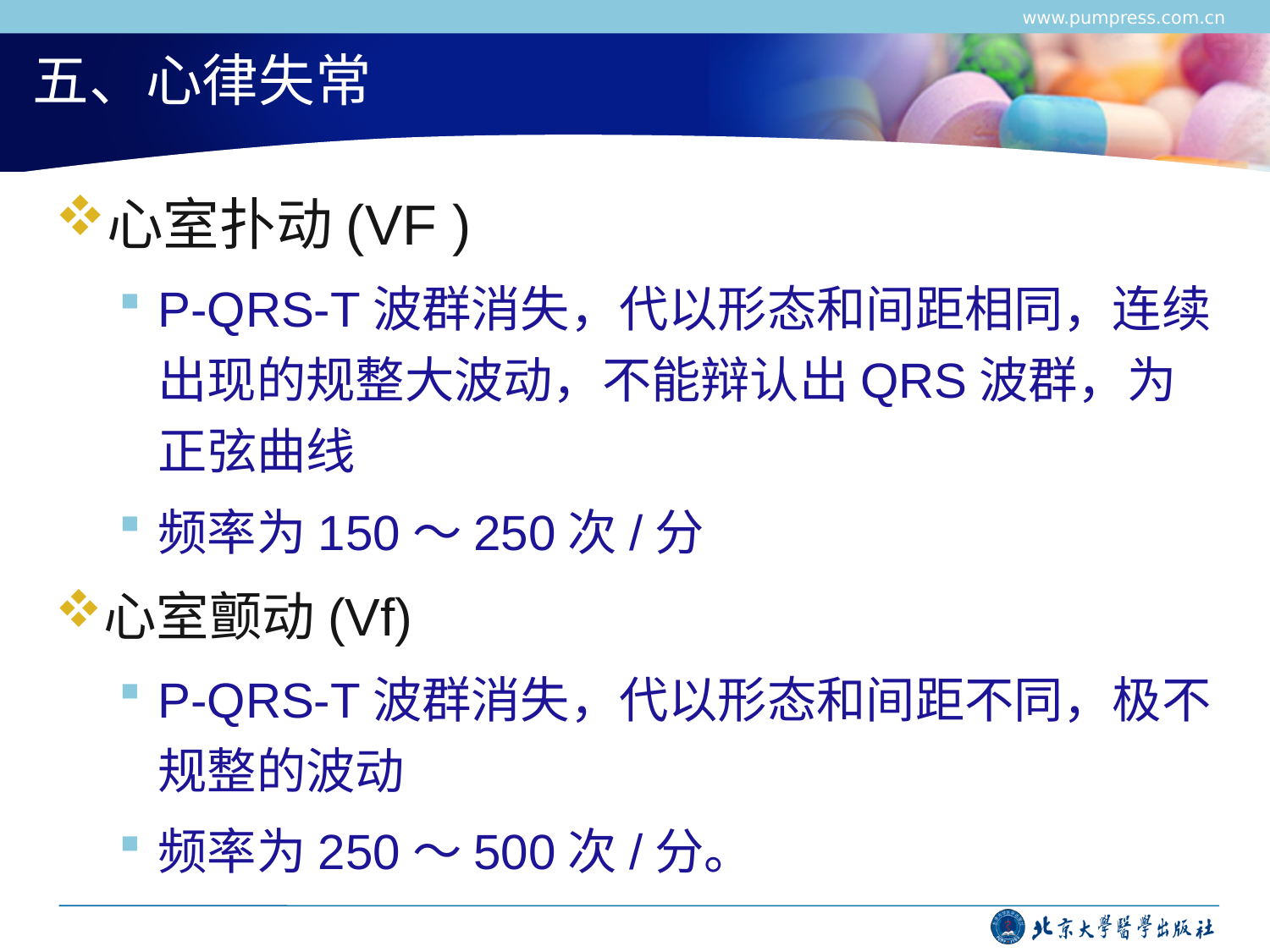

www.pumpress.com.cn
# 五、心律失常
心室扑动(VF )
P-QRS-T波群消失，代以形态和间距相同，连续出现的规整大波动，不能辩认出QRS波群，为正弦曲线
频率为150～250次/分
心室颤动(Vf)
P-QRS-T波群消失，代以形态和间距不同，极不规整的波动
频率为250～500次/分。